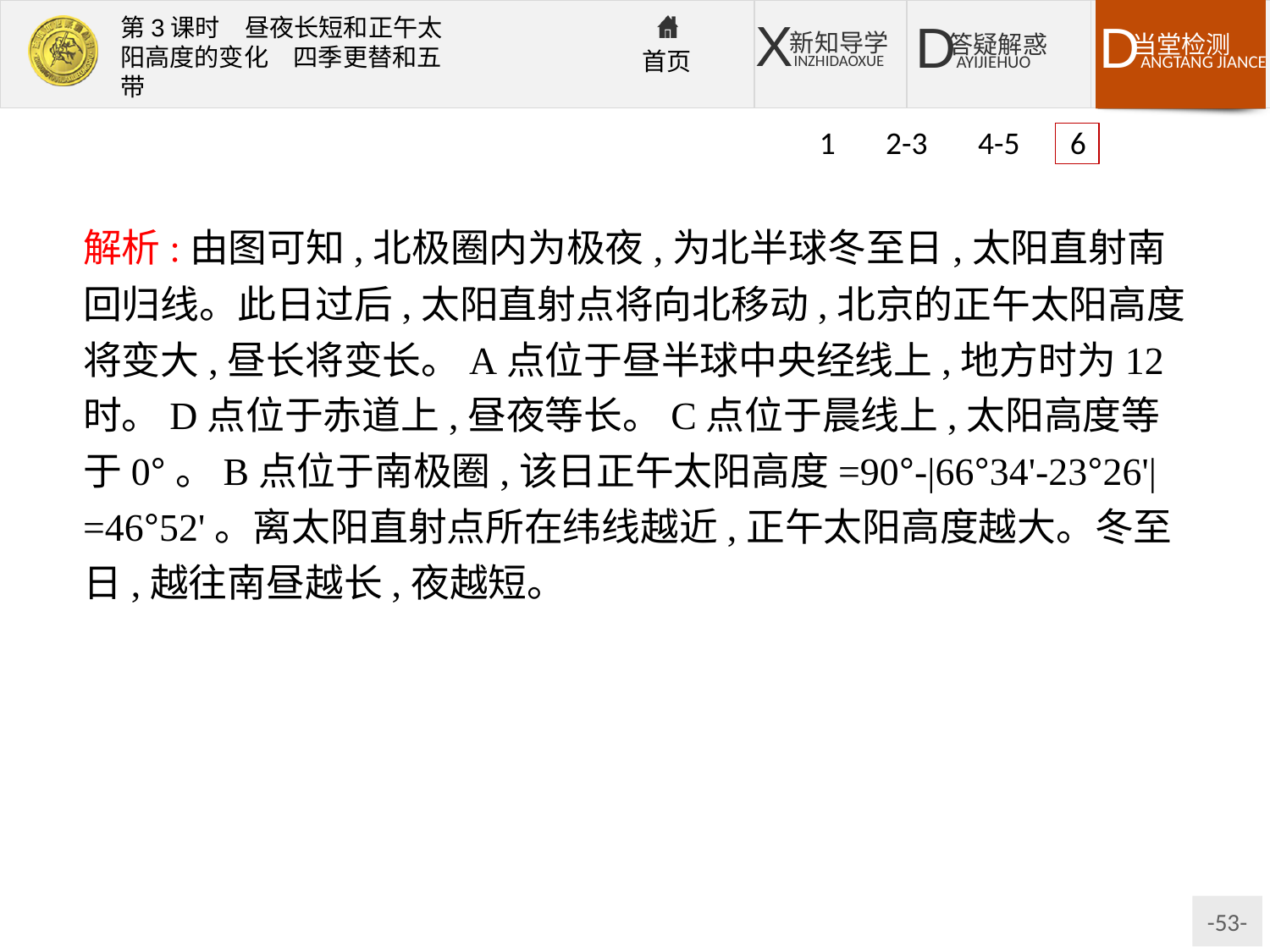

1       2-3       4-5       6

解析:由图可知,北极圈内为极夜,为北半球冬至日,太阳直射南回归线。此日过后,太阳直射点将向北移动,北京的正午太阳高度将变大,昼长将变长。A点位于昼半球中央经线上,地方时为12时。D点位于赤道上,昼夜等长。C点位于晨线上,太阳高度等于0°。B点位于南极圈,该日正午太阳高度=90°-|66°34'-23°26'|=46°52'。离太阳直射点所在纬线越近,正午太阳高度越大。冬至日,越往南昼越长,夜越短。
答案:(1)12月22日前后　北　大　长
(2)12时　12小时
(3)C　46°52'
(4)A、D、B、C　C、D、A、B